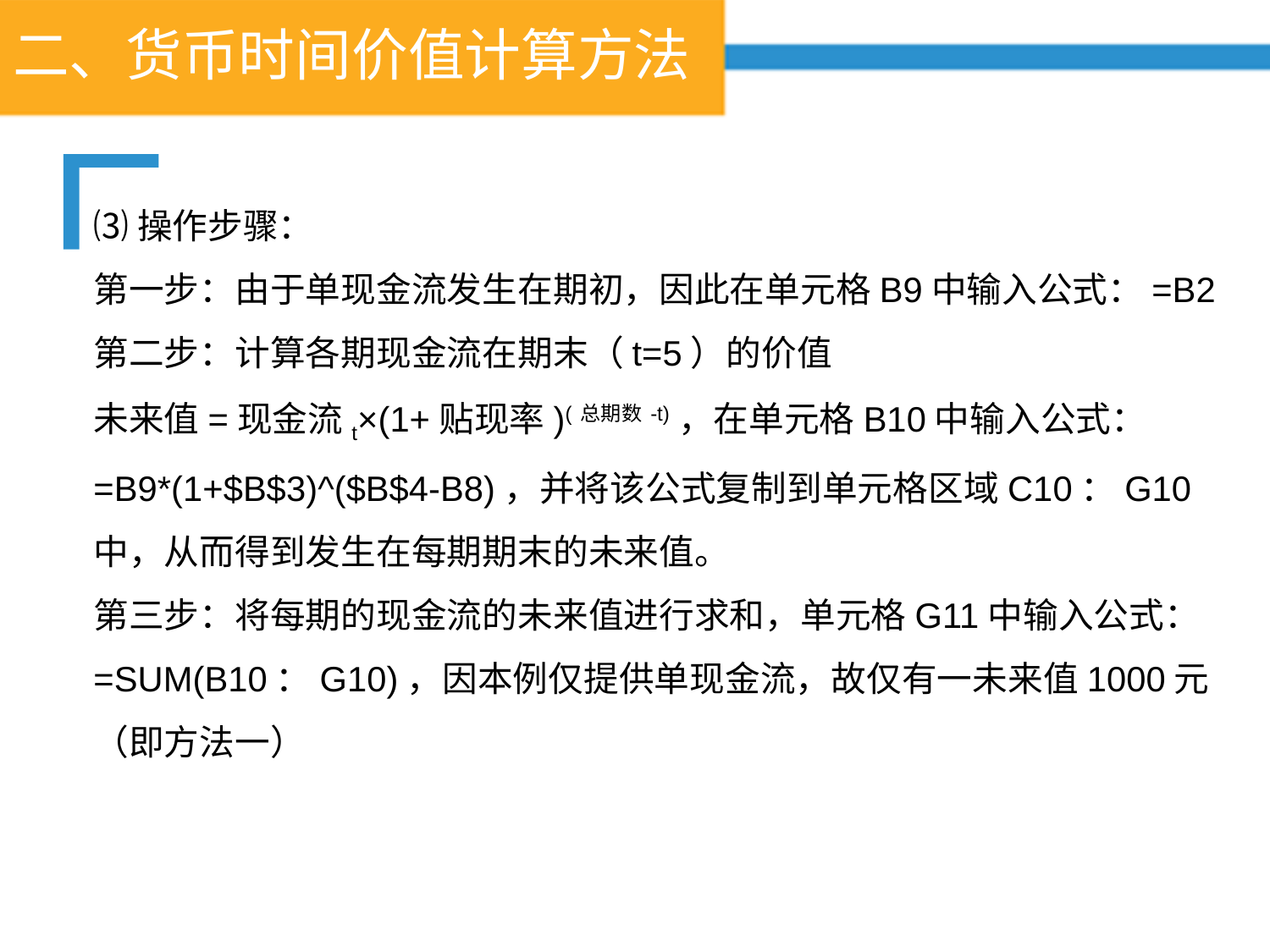

# 二、货币时间价值计算方法

⑶操作步骤：
第一步：由于单现金流发生在期初，因此在单元格B9中输入公式：=B2
第二步：计算各期现金流在期末（t=5）的价值
未来值=现金流t×(1+贴现率)(总期数-t)，在单元格B10中输入公式：=B9*(1+$B$3)^($B$4-B8)，并将该公式复制到单元格区域C10：G10中，从而得到发生在每期期末的未来值。
第三步：将每期的现金流的未来值进行求和，单元格G11中输入公式：=SUM(B10：G10)，因本例仅提供单现金流，故仅有一未来值1000元（即方法一）